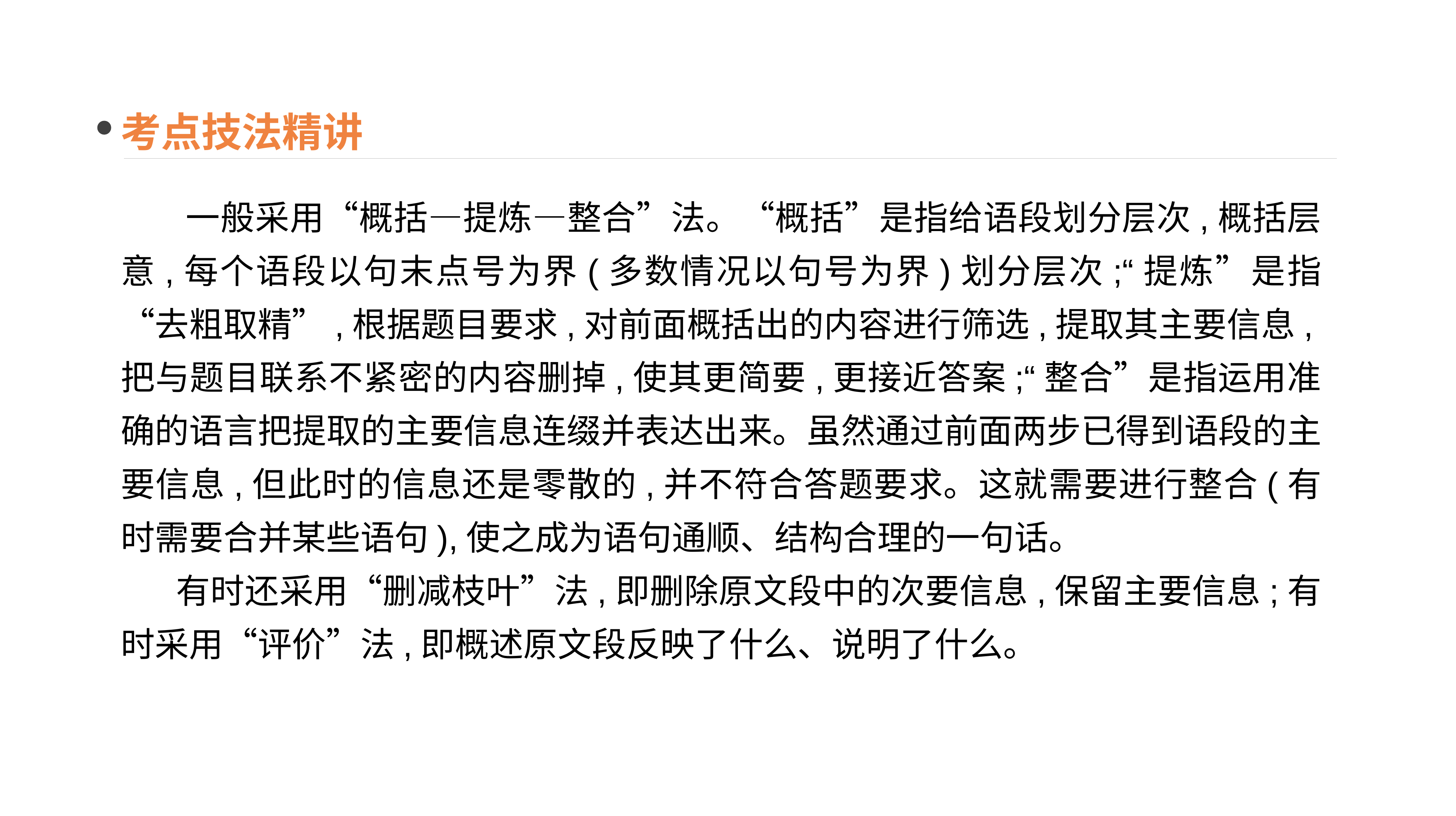

考点技法精讲

       一般采用“概括—提炼—整合”法。“概括”是指给语段划分层次,概括层意,每个语段以句末点号为界(多数情况以句号为界)划分层次;“提炼”是指“去粗取精”,根据题目要求,对前面概括出的内容进行筛选,提取其主要信息,把与题目联系不紧密的内容删掉,使其更简要,更接近答案;“整合”是指运用准确的语言把提取的主要信息连缀并表达出来。虽然通过前面两步已得到语段的主要信息,但此时的信息还是零散的,并不符合答题要求。这就需要进行整合(有时需要合并某些语句),使之成为语句通顺、结构合理的一句话。
      有时还采用“删减枝叶”法,即删除原文段中的次要信息,保留主要信息;有时采用“评价”法,即概述原文段反映了什么、说明了什么。